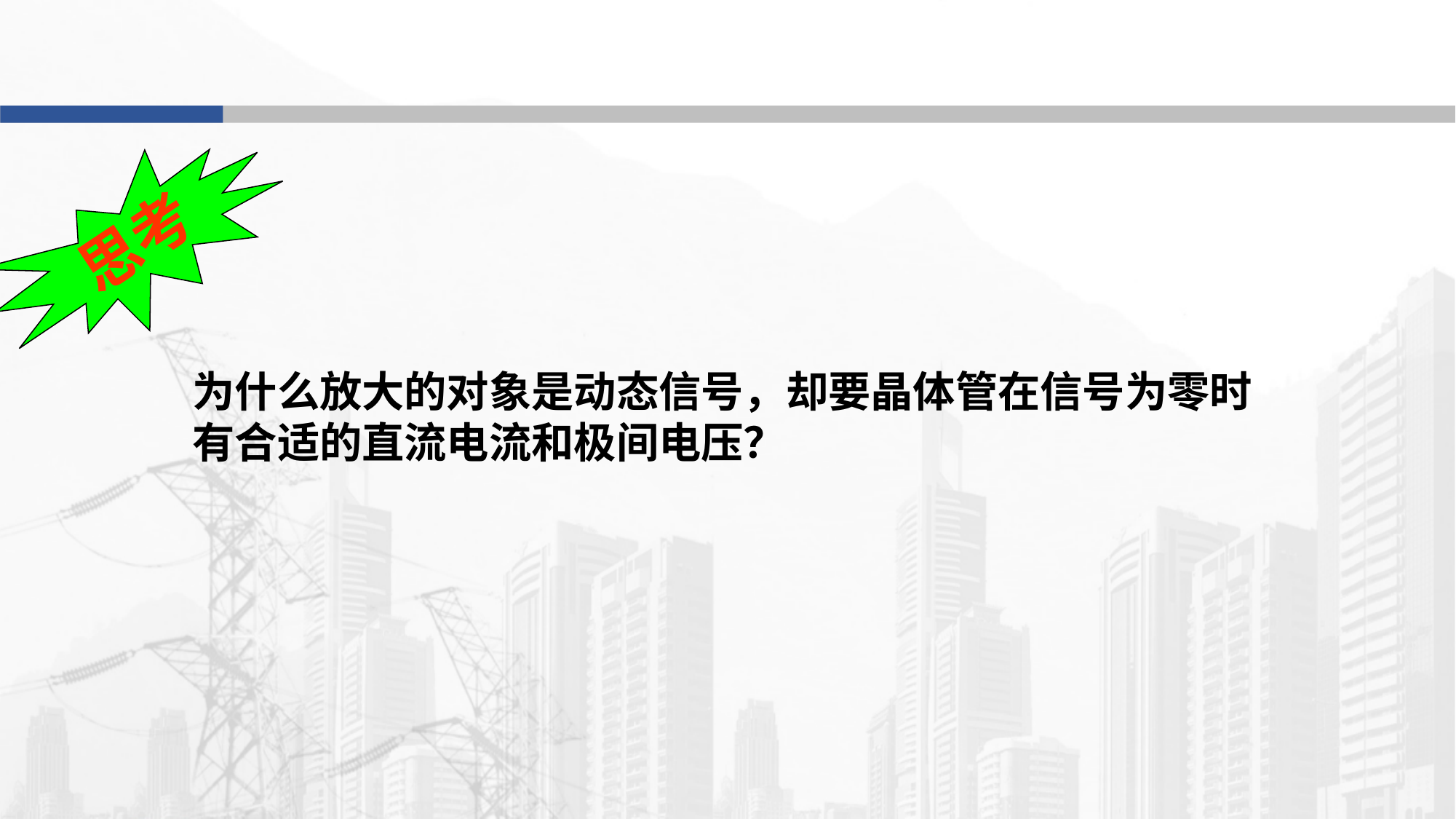

思考
为什么放大的对象是动态信号，却要晶体管在信号为零时有合适的直流电流和极间电压？